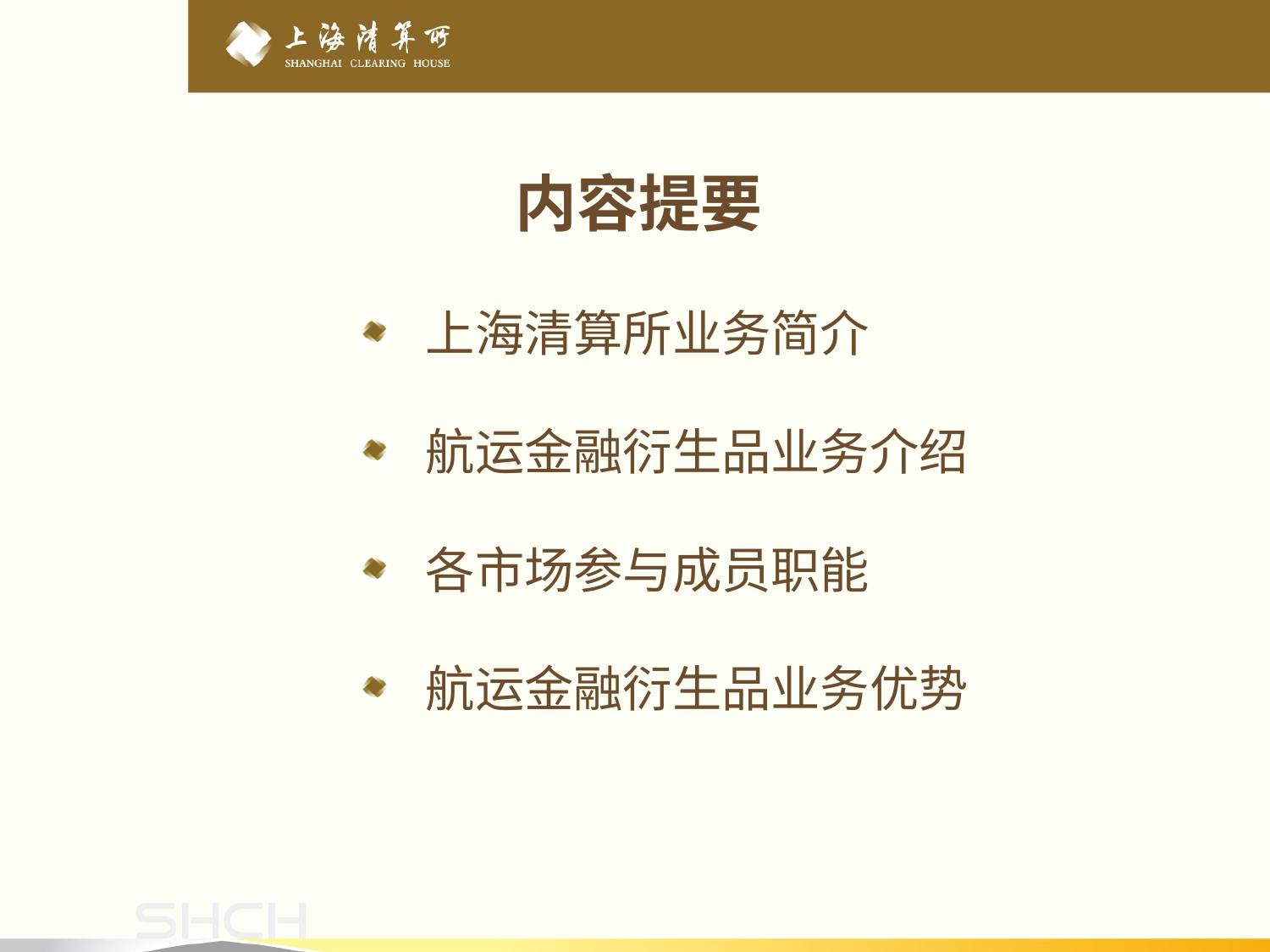

内容提要
上海清算所业务简介

航运金融衍生品业务介绍

各市场参与成员职能

航运金融衍生品业务优势